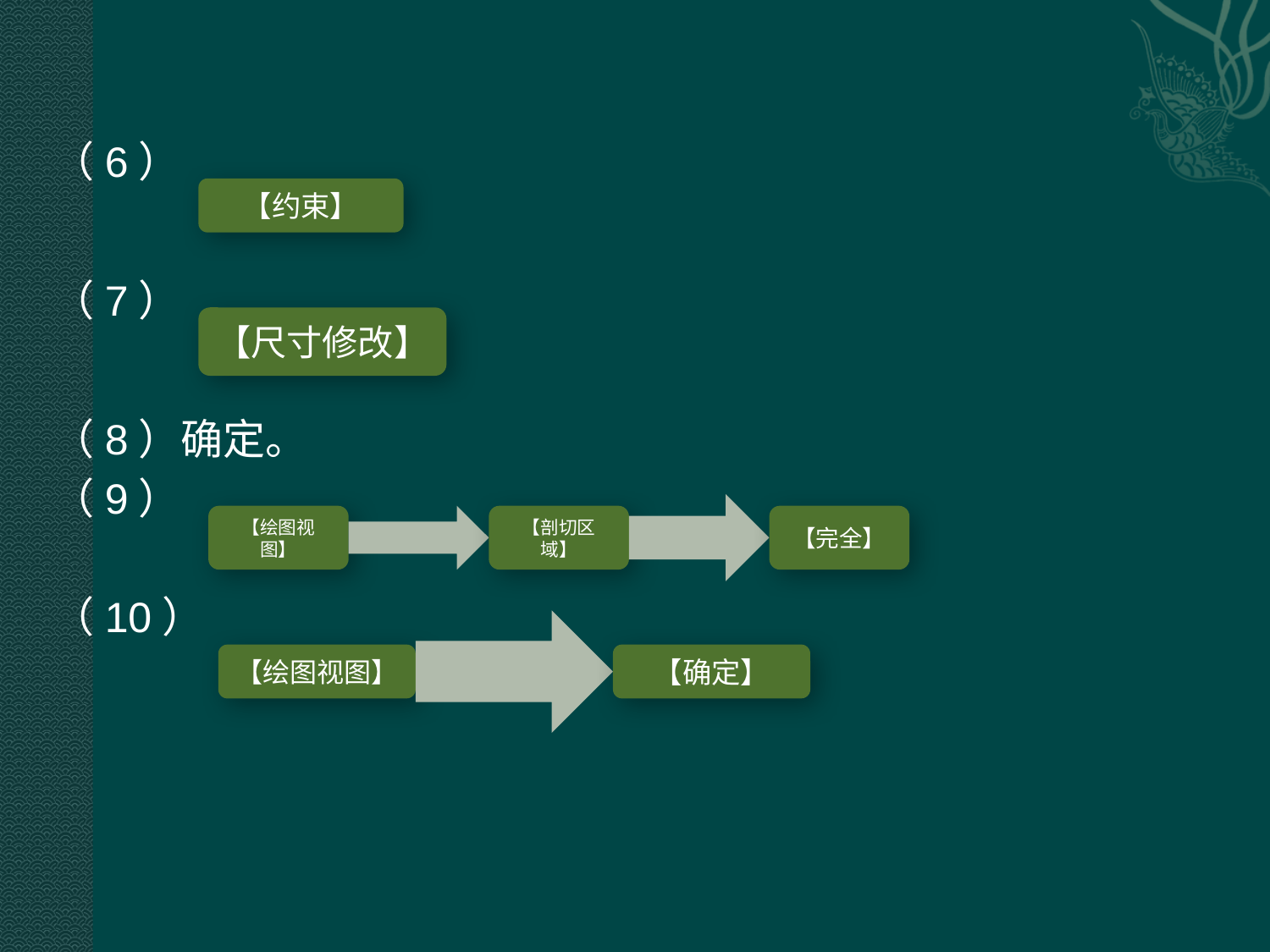

（6）

【约束】
（7）

【尺寸修改】
（8）确定。
（9）

（10）
【绘图视图】
【剖切区域】
【完全】
【绘图视图】
【确定】